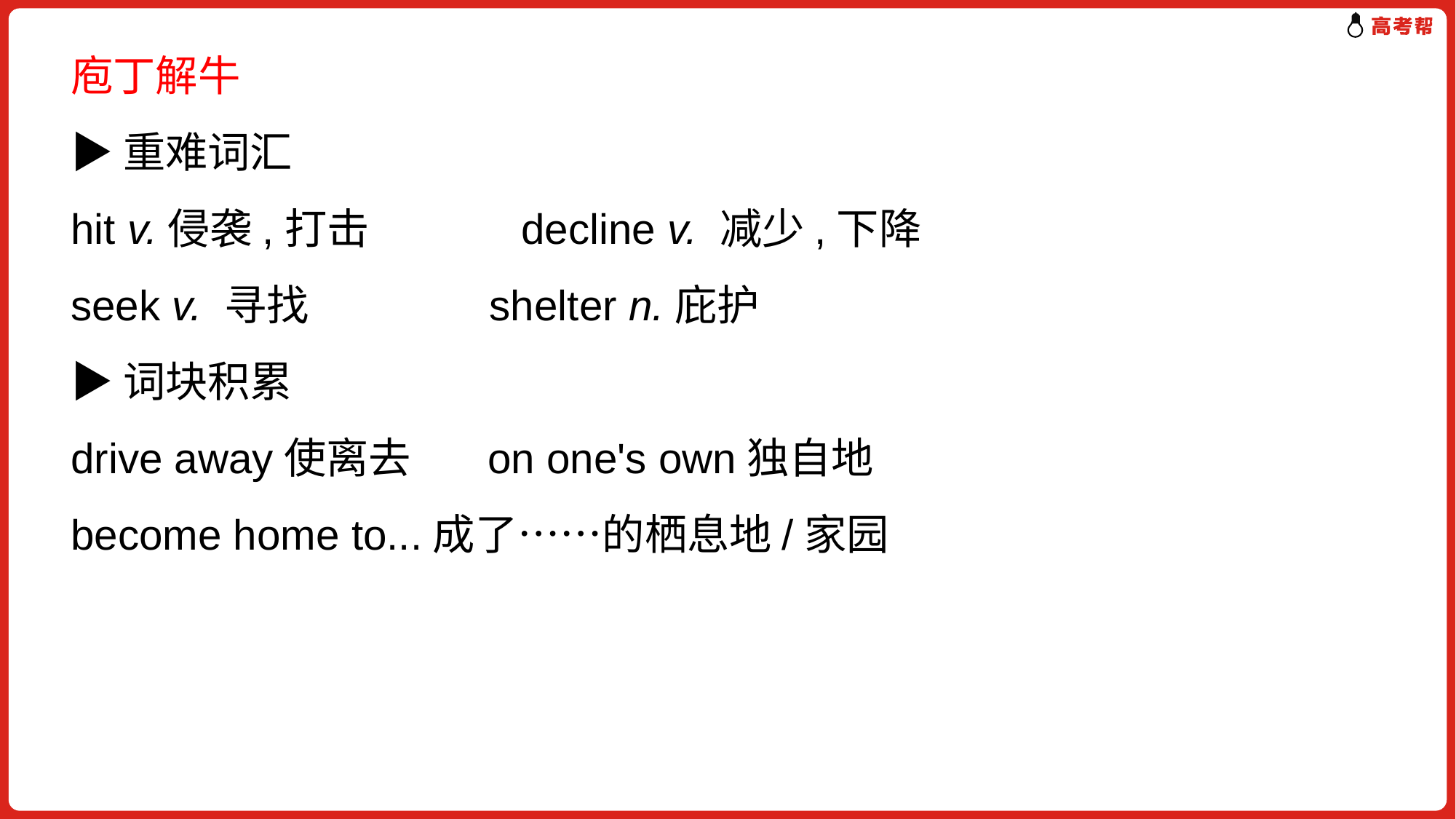

庖丁解牛
▶重难词汇
hit v.侵袭,打击               decline v. 减少,下降
seek v. 寻找                  shelter n.庇护
▶词块积累
drive away使离去       on one's own独自地
become home to...成了……的栖息地/家园